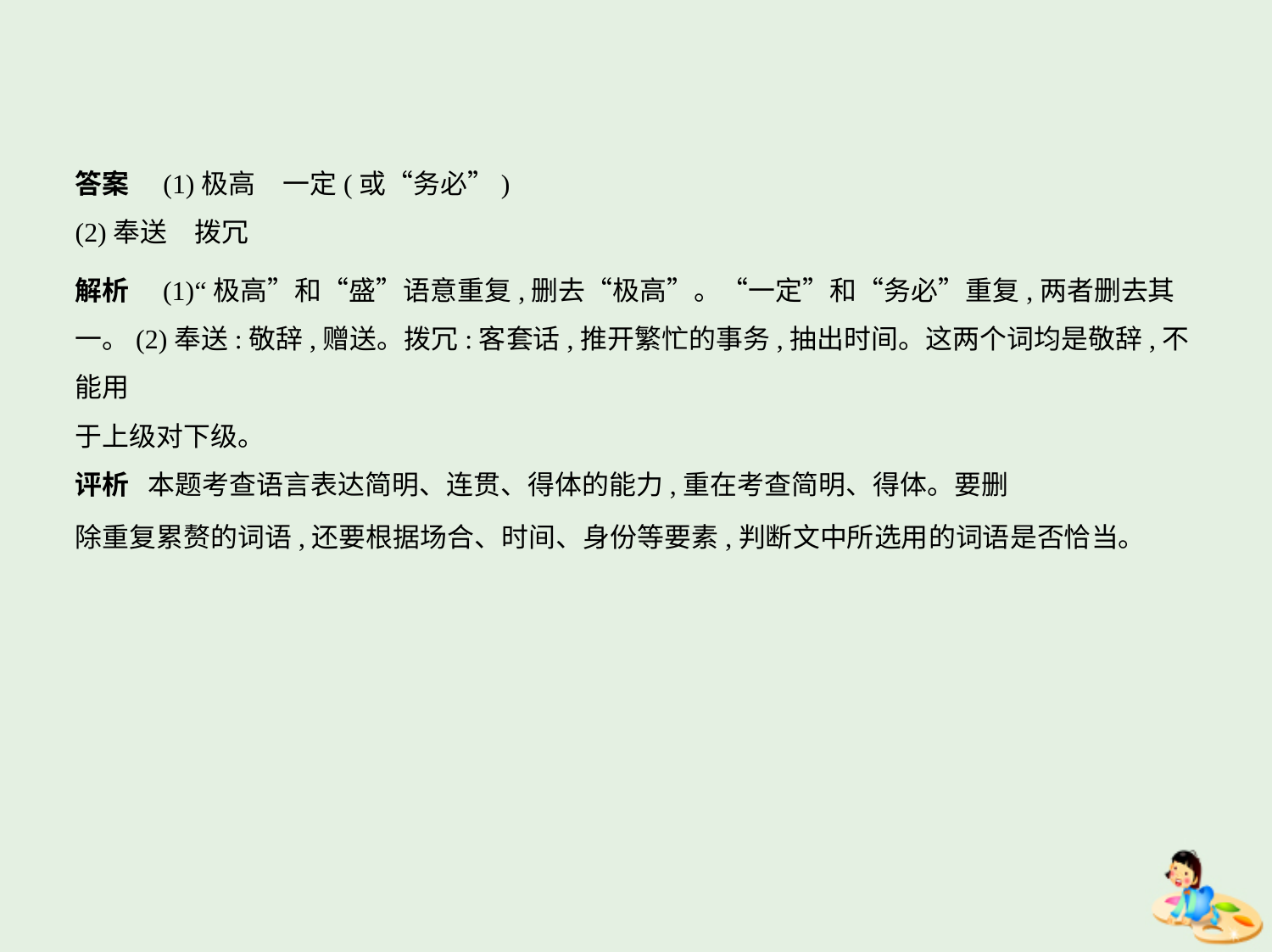

答案　(1)极高　一定(或“务必”)
(2)奉送　拨冗
解析　(1)“极高”和“盛”语意重复,删去“极高”。“一定”和“务必”重复,两者删去其
一。(2)奉送:敬辞,赠送。拨冗:客套话,推开繁忙的事务,抽出时间。这两个词均是敬辞,不能用
于上级对下级。
评析   本题考查语言表达简明、连贯、得体的能力,重在考查简明、得体。要删
除重复累赘的词语,还要根据场合、时间、身份等要素,判断文中所选用的词语是否恰当。